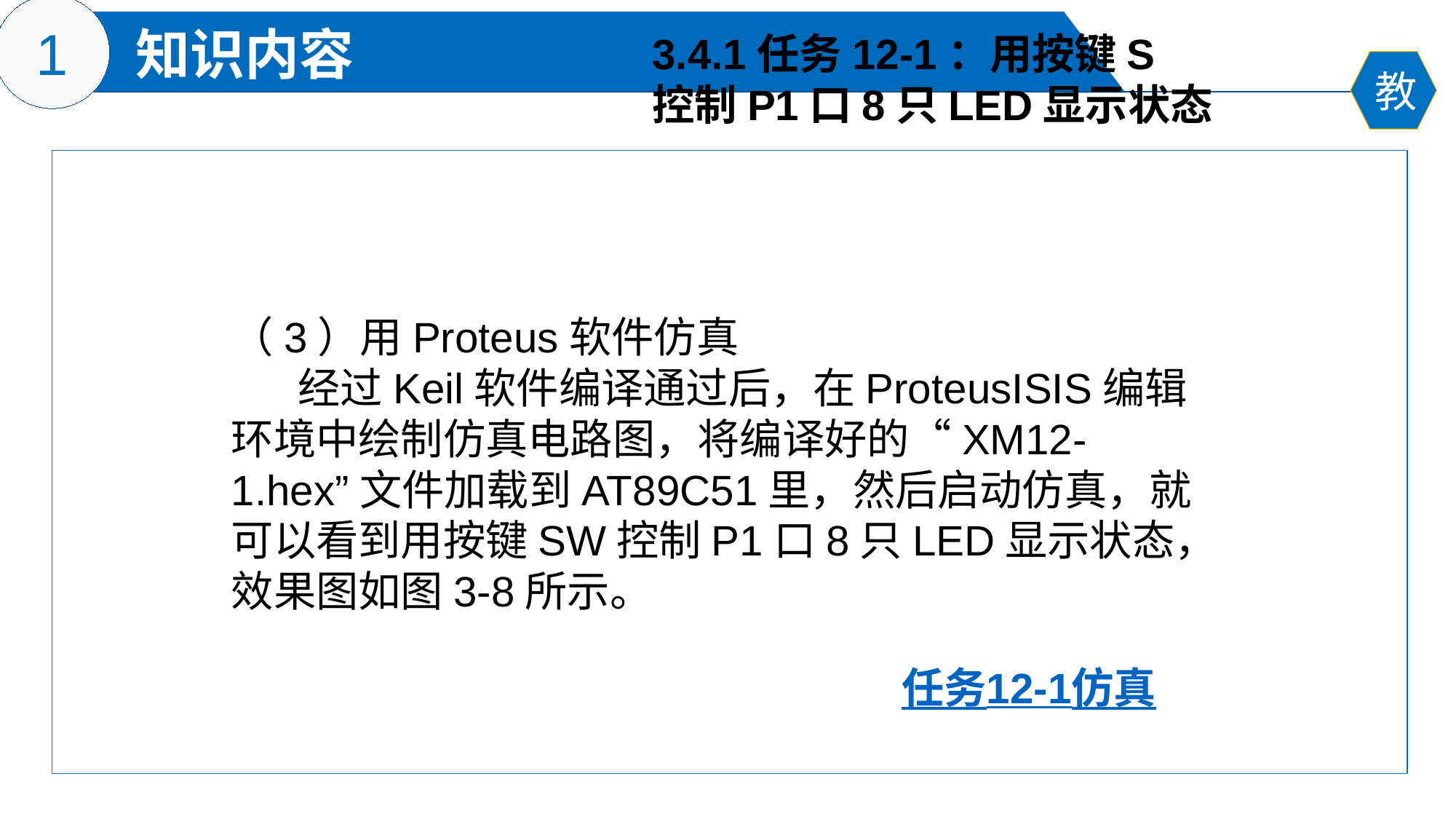

3.4.1任务12-1：用按键S
控制P1口8只LED显示状态

（3）用Proteus软件仿真
      经过Keil软件编译通过后，在ProteusISIS编辑环境中绘制仿真电路图，将编译好的“XM12-1.hex”文件加载到AT89C51里，然后启动仿真，就可以看到用按键SW控制P1口8只LED显示状态，效果图如图3-8所示。
任务12-1仿真